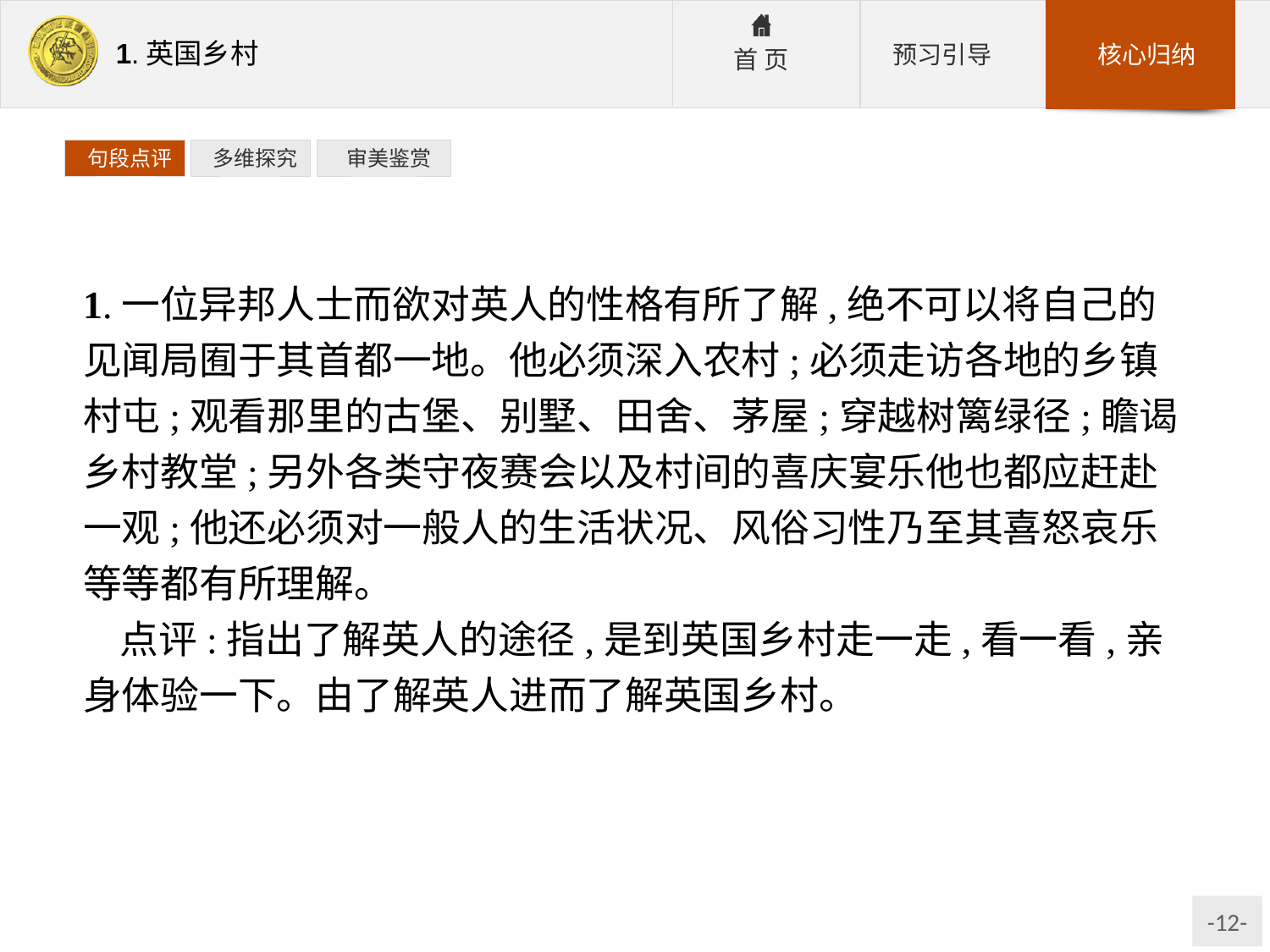

句段点评
 多维探究
 审美鉴赏
1.一位异邦人士而欲对英人的性格有所了解,绝不可以将自己的见闻局囿于其首都一地。他必须深入农村;必须走访各地的乡镇村屯;观看那里的古堡、别墅、田舍、茅屋;穿越树篱绿径;瞻谒乡村教堂;另外各类守夜赛会以及村间的喜庆宴乐他也都应赶赴一观;他还必须对一般人的生活状况、风俗习性乃至其喜怒哀乐等等都有所理解。
点评:指出了解英人的途径,是到英国乡村走一走,看一看,亲身体验一下。由了解英人进而了解英国乡村。